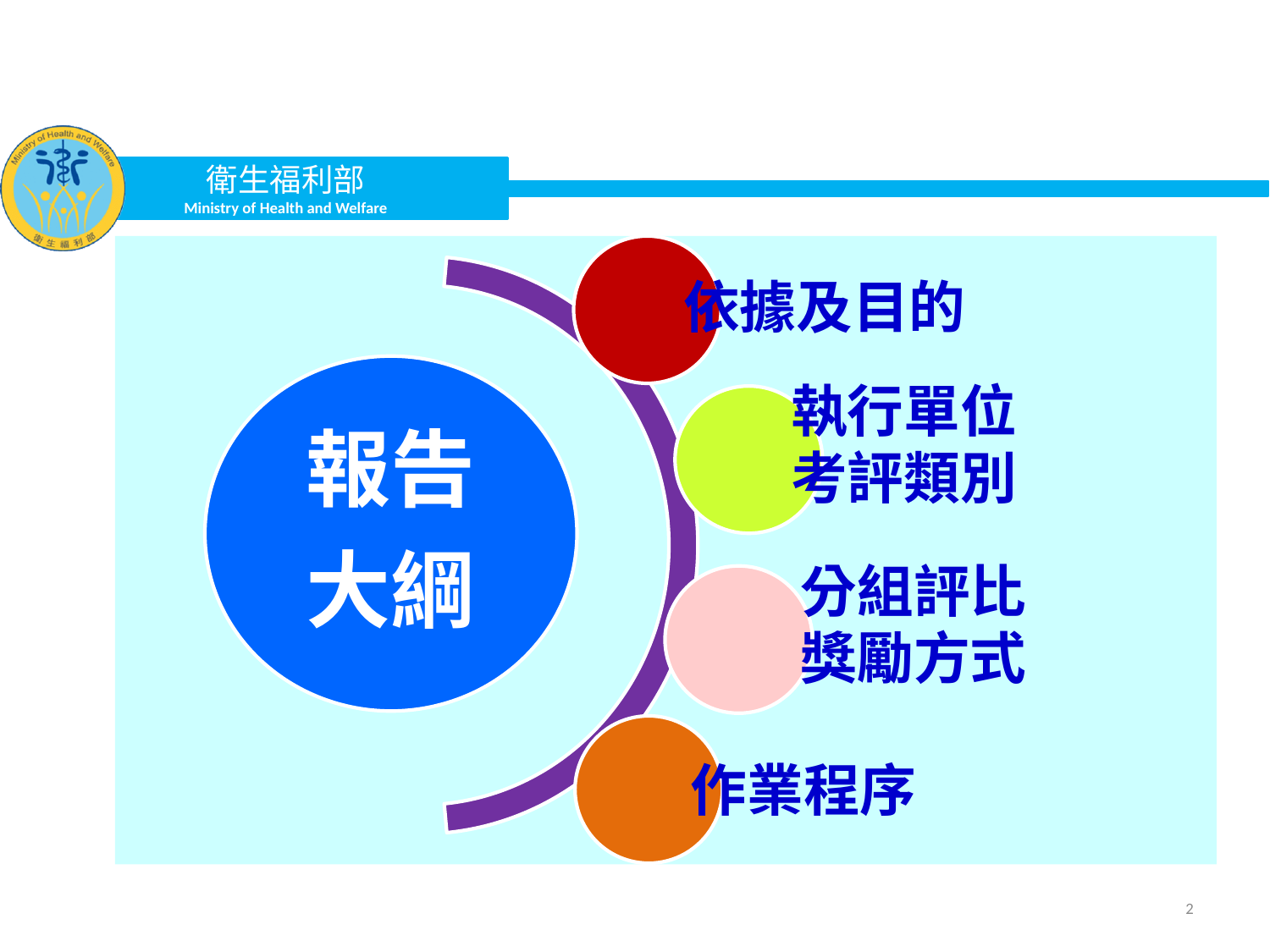

報告
大綱
依據及目的
執行單位
考評類別
分組評比
獎勵方式
作業程序
2